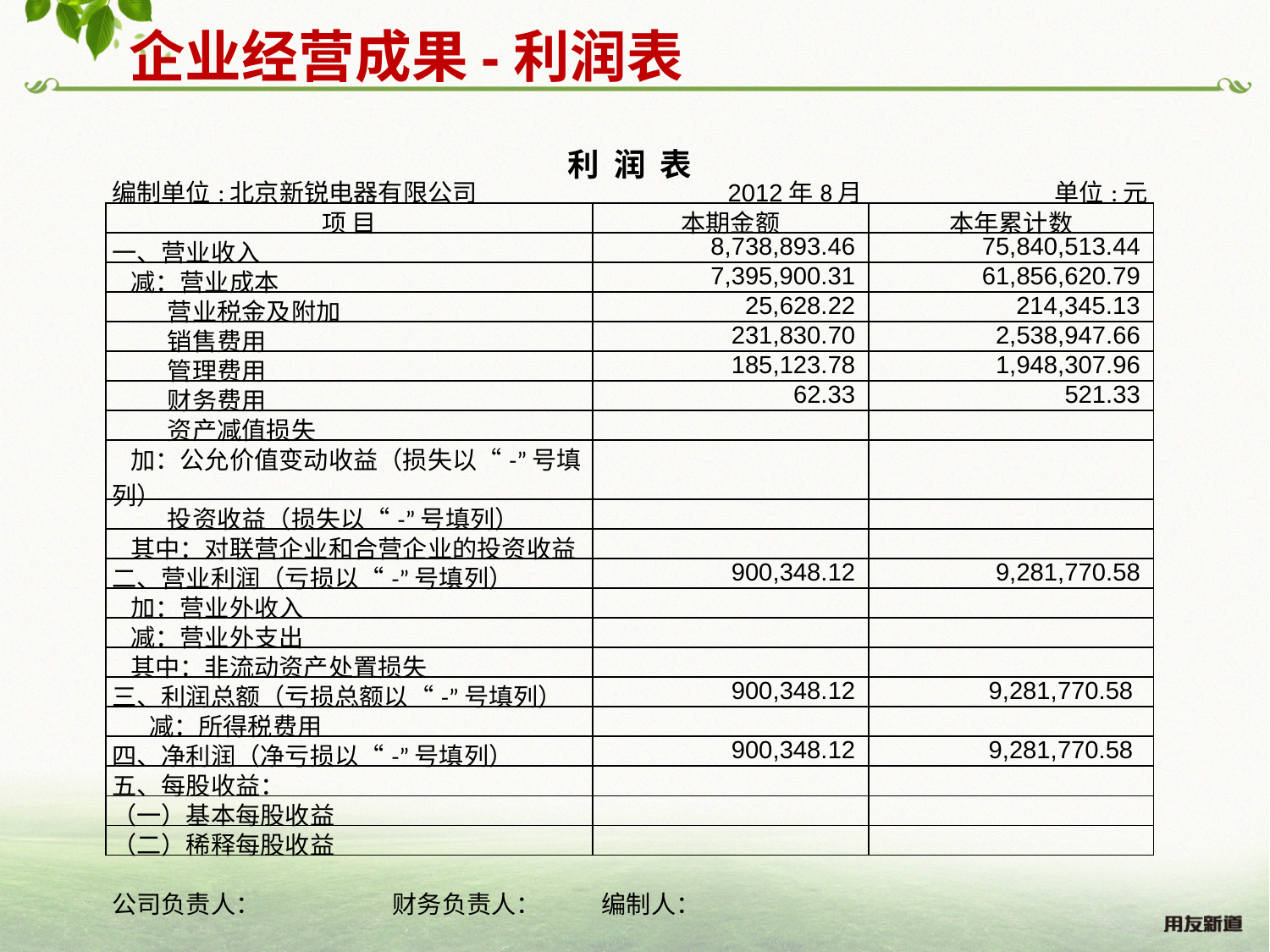

企业经营成果-利润表
| 利 润 表 |  |  |
| --- | --- | --- |
| 编制单位:北京新锐电器有限公司 | 2012年8月 | 单位:元 |
| 项 目 | 本期金额 | 本年累计数 |
| 一、营业收入 | 8,738,893.46 | 75,840,513.44 |
| 减：营业成本 | 7,395,900.31 | 61,856,620.79 |
| 营业税金及附加 | 25,628.22 | 214,345.13 |
| 销售费用 | 231,830.70 | 2,538,947.66 |
| 管理费用 | 185,123.78 | 1,948,307.96 |
| 财务费用 | 62.33 | 521.33 |
| 资产减值损失 |  |  |
| 加：公允价值变动收益（损失以“-”号填列） |  |  |
| 投资收益（损失以“-”号填列） |  |  |
| 其中：对联营企业和合营企业的投资收益 |  |  |
| 二、营业利润（亏损以“-”号填列） | 900,348.12 | 9,281,770.58 |
| 加：营业外收入 |  |  |
| 减：营业外支出 |  |  |
| 其中：非流动资产处置损失 |  |  |
| 三、利润总额（亏损总额以“-”号填列） | 900,348.12 | 9,281,770.58 |
| 减：所得税费用 |  |  |
| 四、净利润（净亏损以“-”号填列） | 900,348.12 | 9,281,770.58 |
| 五、每股收益： |  |  |
| （一）基本每股收益 |  |  |
| （二）稀释每股收益 |  |  |
|  |  |  |
| 公司负责人： 财务负责人： 编制人： |  |  |